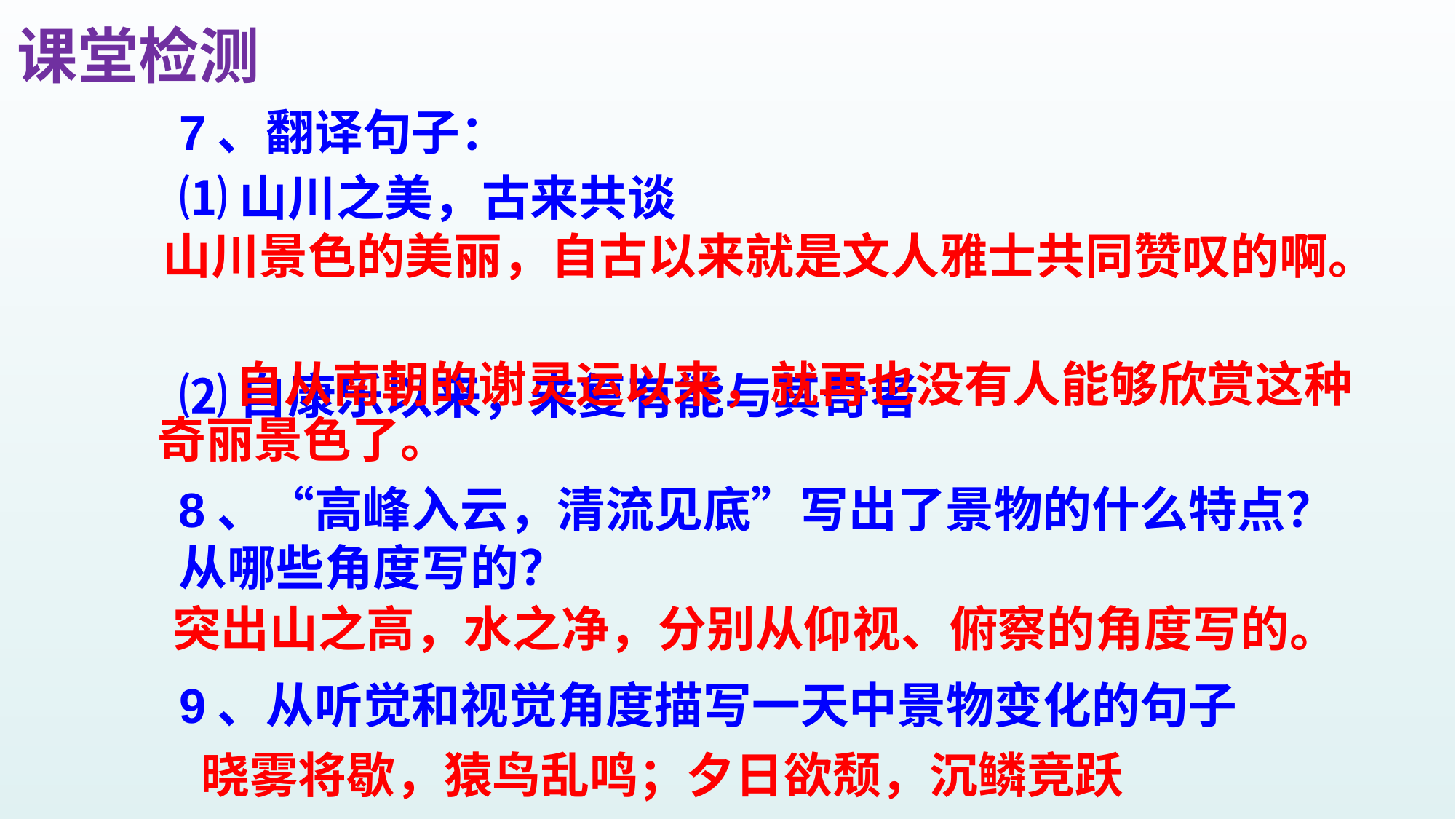

课堂检测

7、翻译句子：
⑴山川之美，古来共谈

⑵自康乐以来，未复有能与其奇者
山川景色的美丽，自古以来就是文人雅士共同赞叹的啊。
      自从南朝的谢灵运以来，就再也没有人能够欣赏这种
奇丽景色了。
8、“高峰入云，清流见底”写出了景物的什么特点？从哪些角度写的？
突出山之高，水之净，分别从仰视、俯察的角度写的。
9、从听觉和视觉角度描写一天中景物变化的句子
晓雾将歇，猿鸟乱鸣；夕日欲颓，沉鳞竞跃